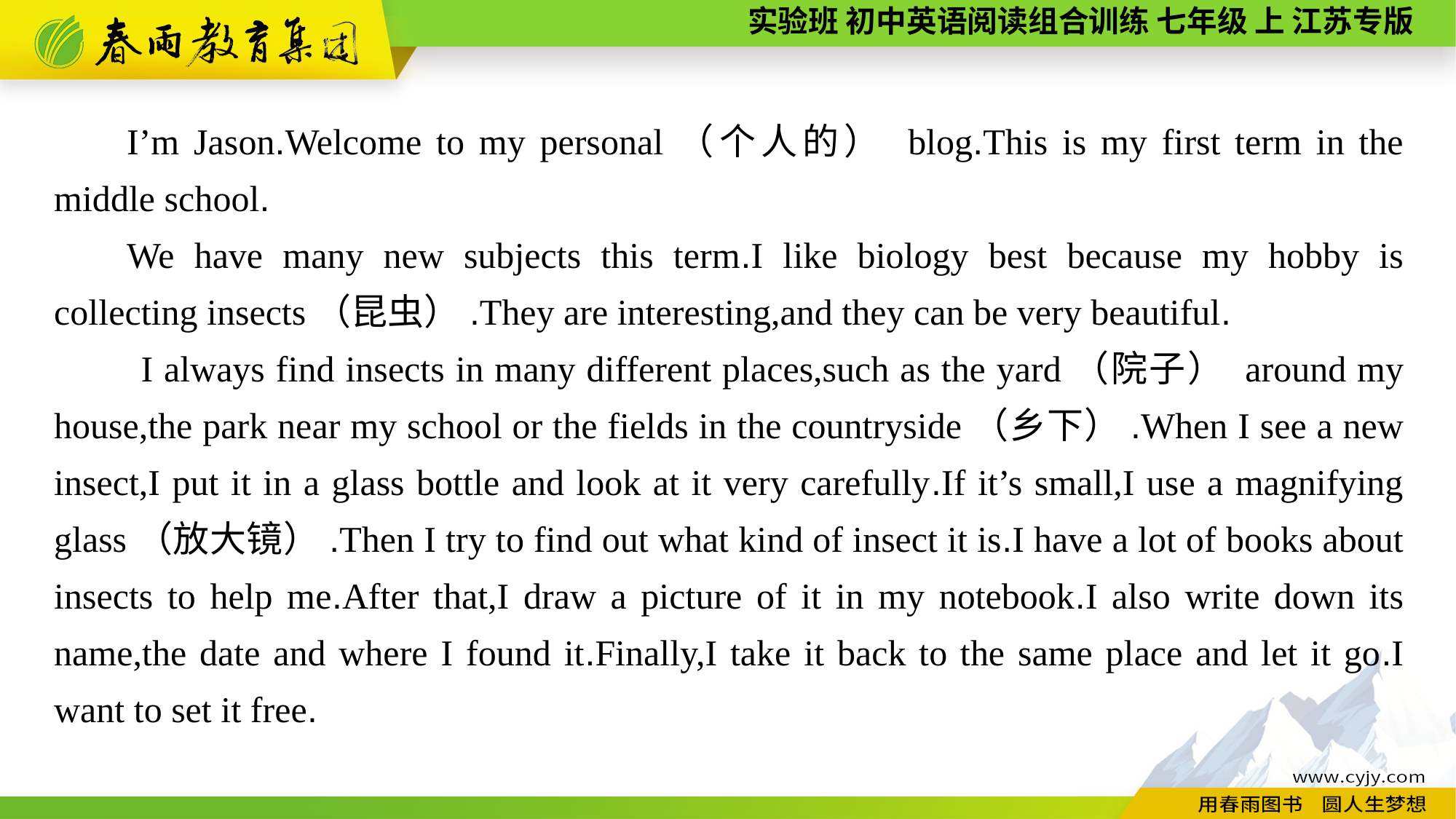

I’m Jason.Welcome to my personal（个人的） blog.This is my first term in the middle school.
We have many new subjects this term.I like biology best because my hobby is collecting insects（昆虫）.They are interesting,and they can be very beautiful.
        I always find insects in many different places,such as the yard（院子） around my house,the park near my school or the fields in the countryside（乡下）.When I see a new insect,I put it in a glass bottle and look at it very carefully.If it’s small,I use a magnifying glass（放大镜）.Then I try to find out what kind of insect it is.I have a lot of books about insects to help me.After that,I draw a picture of it in my notebook.I also write down its name,the date and where I found it.Finally,I take it back to the same place and let it go.I want to set it free.